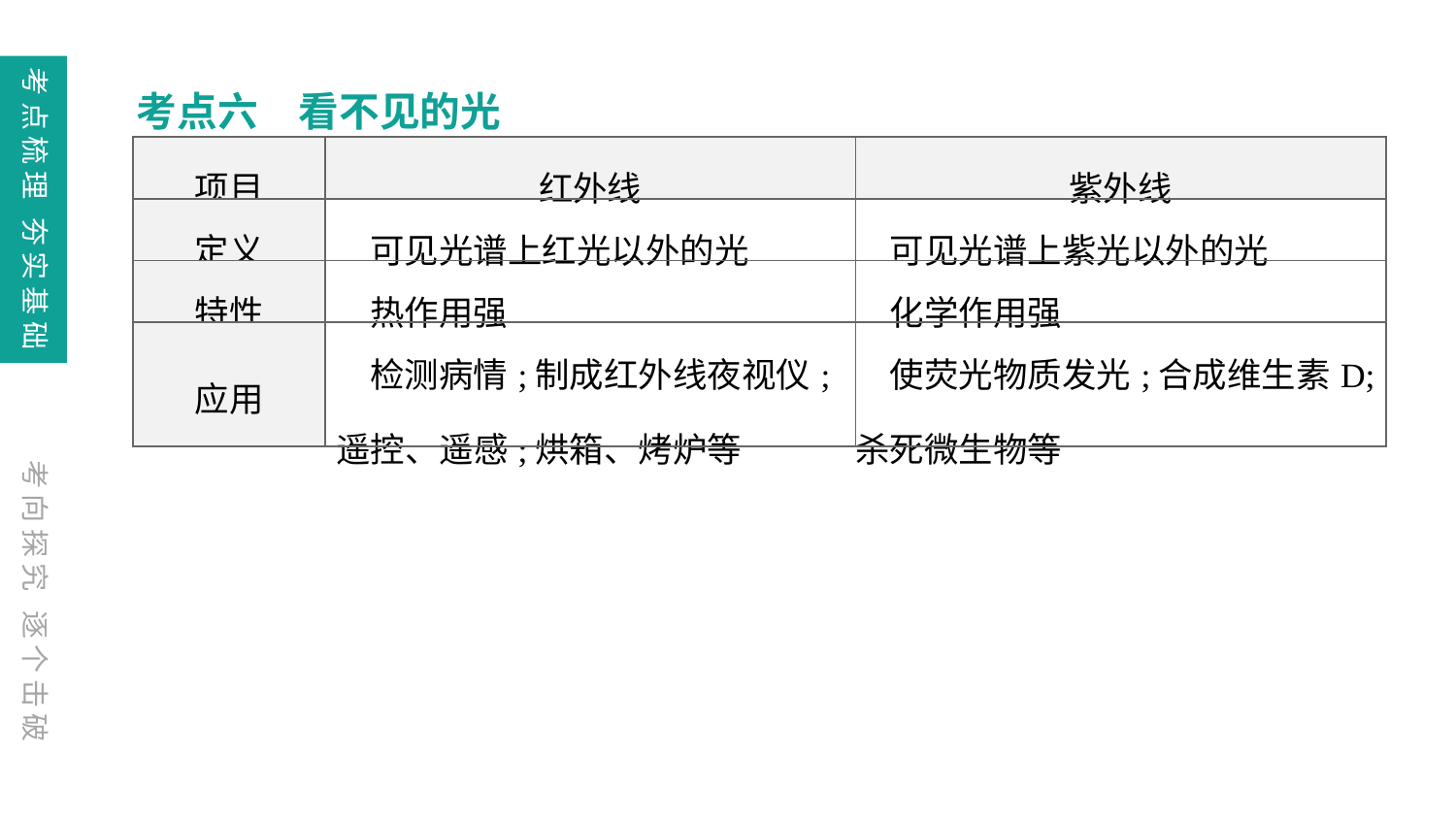

考点六　看不见的光
| 项目 | 红外线 | 紫外线 |
| --- | --- | --- |
| 定义 | 可见光谱上红光以外的光 | 可见光谱上紫光以外的光 |
| 特性 | 热作用强 | 化学作用强 |
| 应用 | 检测病情;制成红外线夜视仪;遥控、遥感;烘箱、烤炉等 | 使荧光物质发光;合成维生素D;杀死微生物等 |